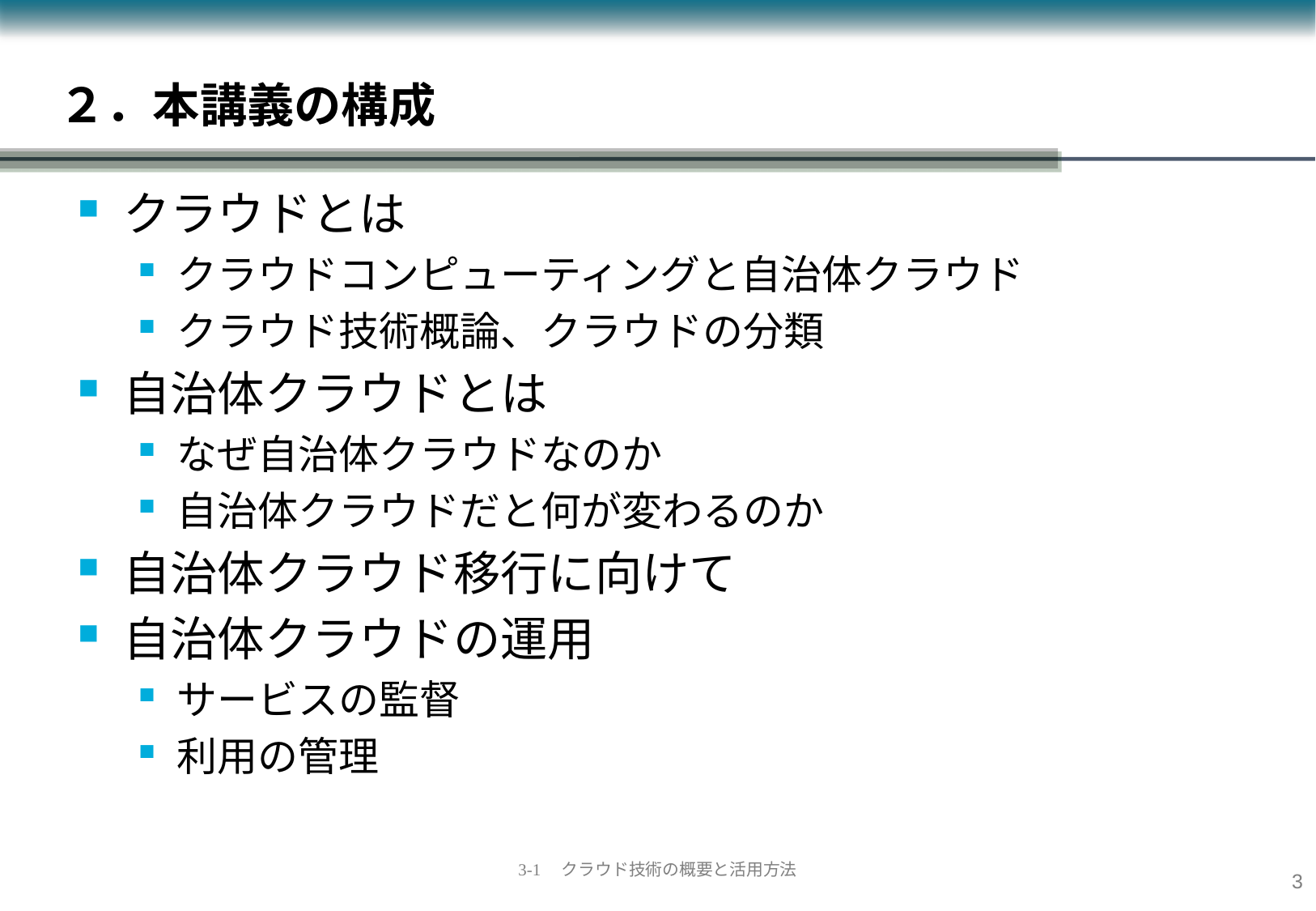

# ２．本講義の構成
クラウドとは
クラウドコンピューティングと自治体クラウド
クラウド技術概論、クラウドの分類
自治体クラウドとは
なぜ自治体クラウドなのか
自治体クラウドだと何が変わるのか
自治体クラウド移行に向けて
自治体クラウドの運用
サービスの監督
利用の管理
3
3-1　クラウド技術の概要と活用方法